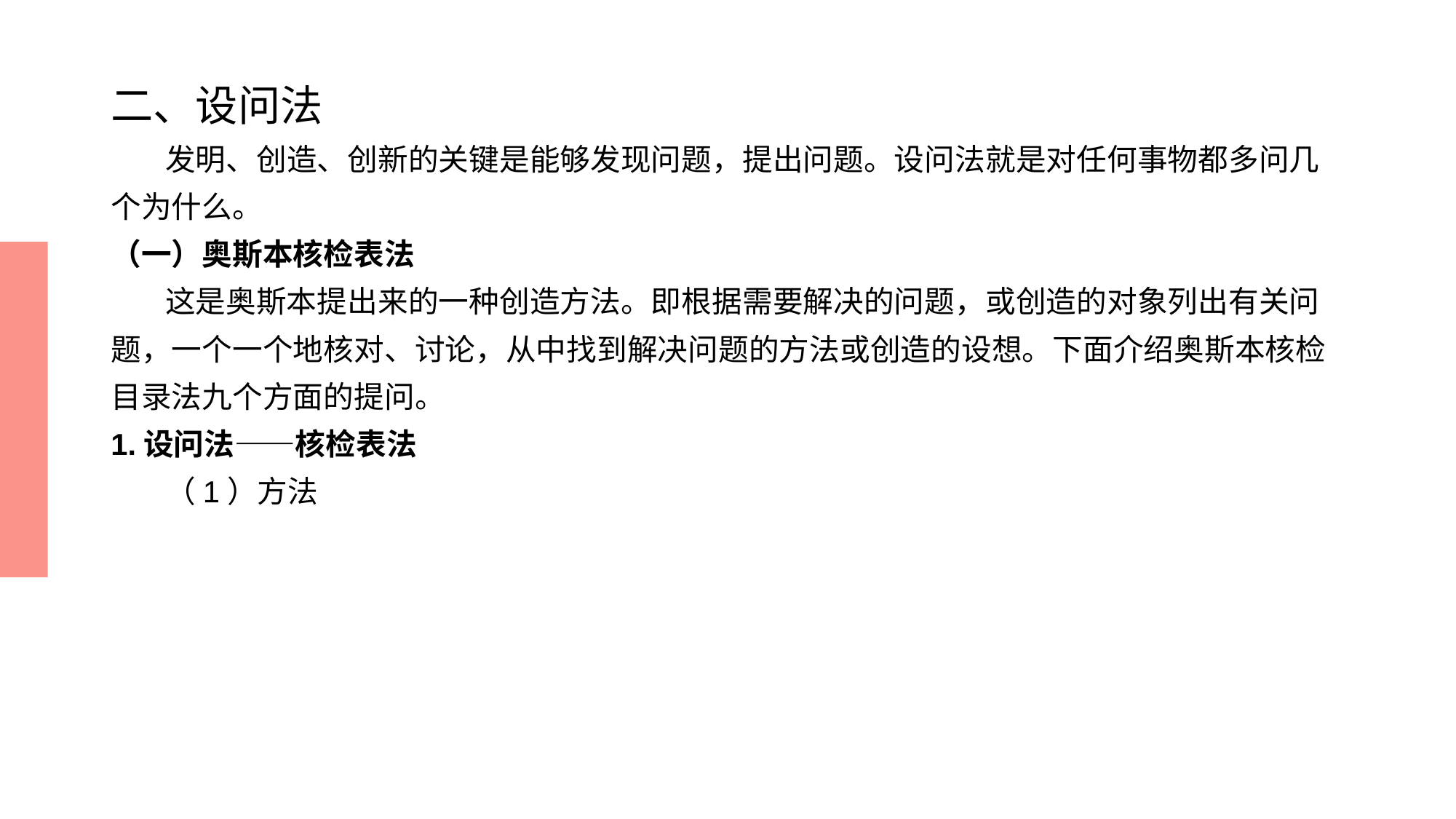

# 二、设问法
       发明、创造、创新的关键是能够发现问题，提出问题。设问法就是对任何事物都多问几个为什么。
（一）奥斯本核检表法
       这是奥斯本提出来的一种创造方法。即根据需要解决的问题，或创造的对象列出有关问题，一个一个地核对、讨论，从中找到解决问题的方法或创造的设想。下面介绍奥斯本核检目录法九个方面的提问。
1.设问法——核检表法
       （1）方法